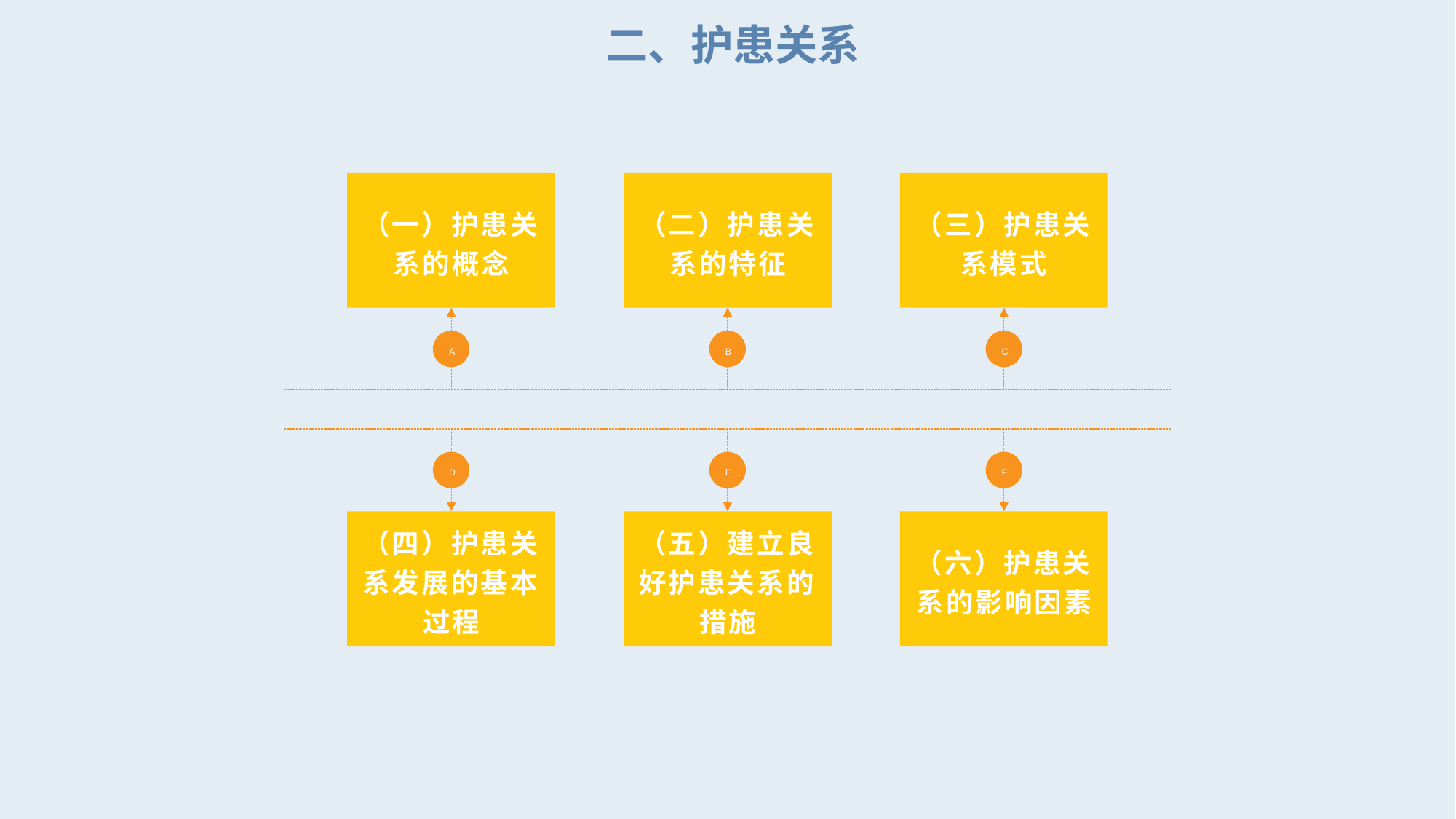

二、护患关系
（一）护患关系的概念
（二）护患关系的特征
（三）护患关系模式
A
B
C
D
E
F
（四）护患关系发展的基本过程
（五）建立良好护患关系的措施
（六）护患关系的影响因素